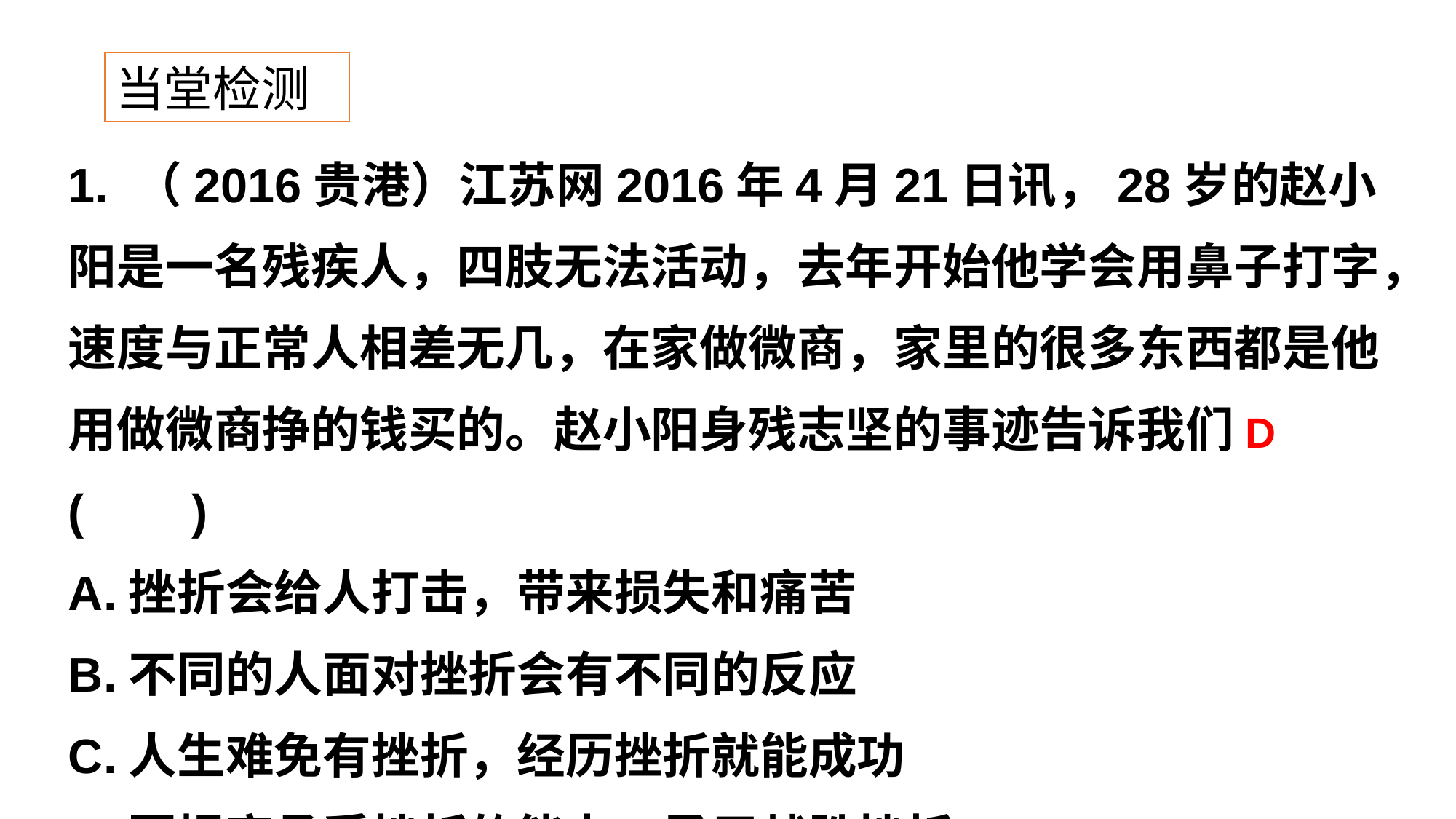

当堂检测

1. （2016贵港）江苏网2016年4月21日讯，28岁的赵小阳是一名残疾人，四肢无法活动，去年开始他学会用鼻子打字，速度与正常人相差无几，在家做微商，家里的很多东西都是他用做微商挣的钱买的。赵小阳身残志坚的事迹告诉我们   (        )
A.挫折会给人打击，带来损失和痛苦
B.不同的人面对挫折会有不同的反应
C.人生难免有挫折，经历挫折就能成功
D.要提高承受挫折的能力，勇于战胜挫折
D